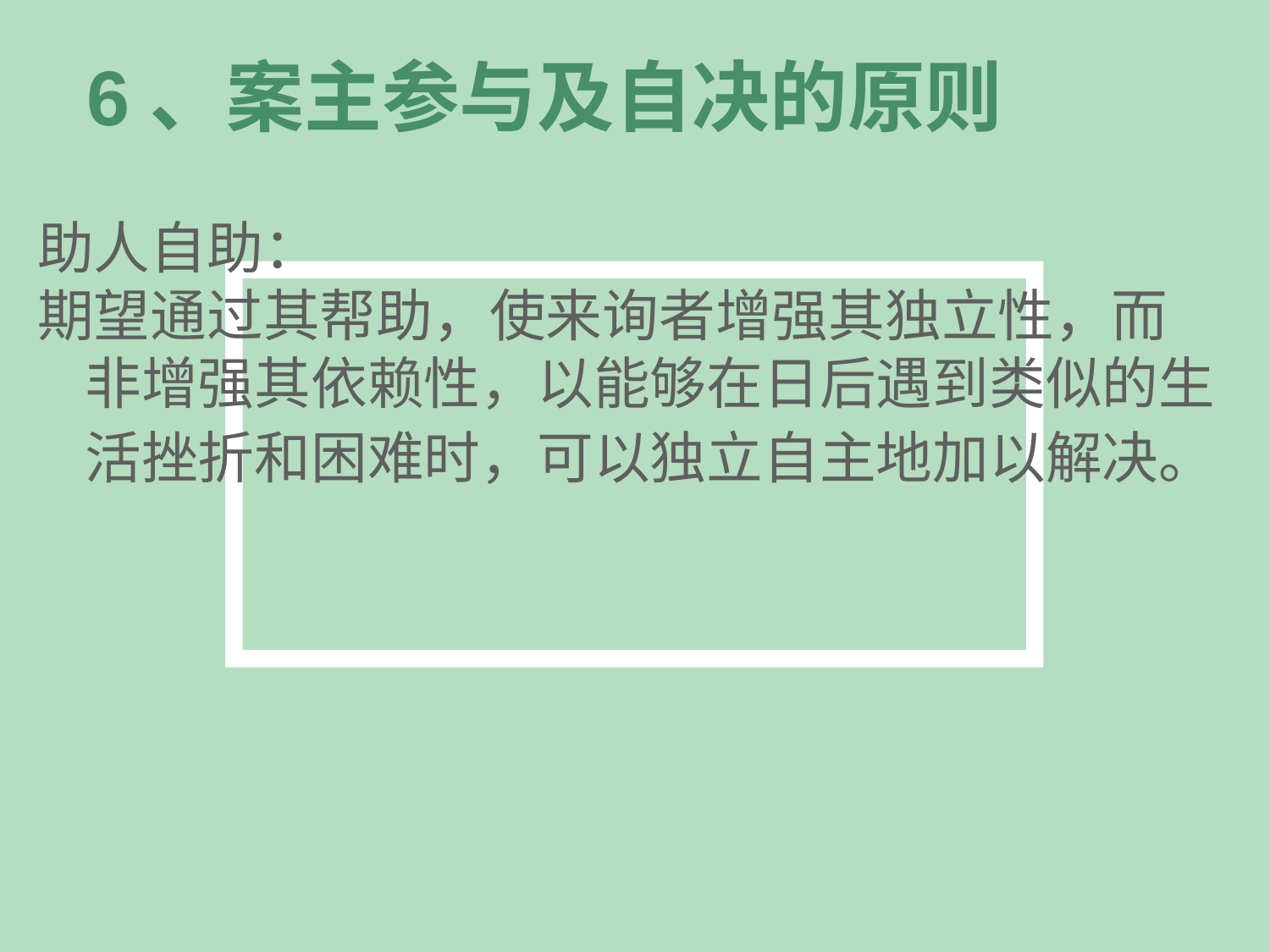

# 6、案主参与及自决的原则
助人自助：
期望通过其帮助，使来询者增强其独立性，而非增强其依赖性，以能够在日后遇到类似的生活挫折和困难时，可以独立自主地加以解决。